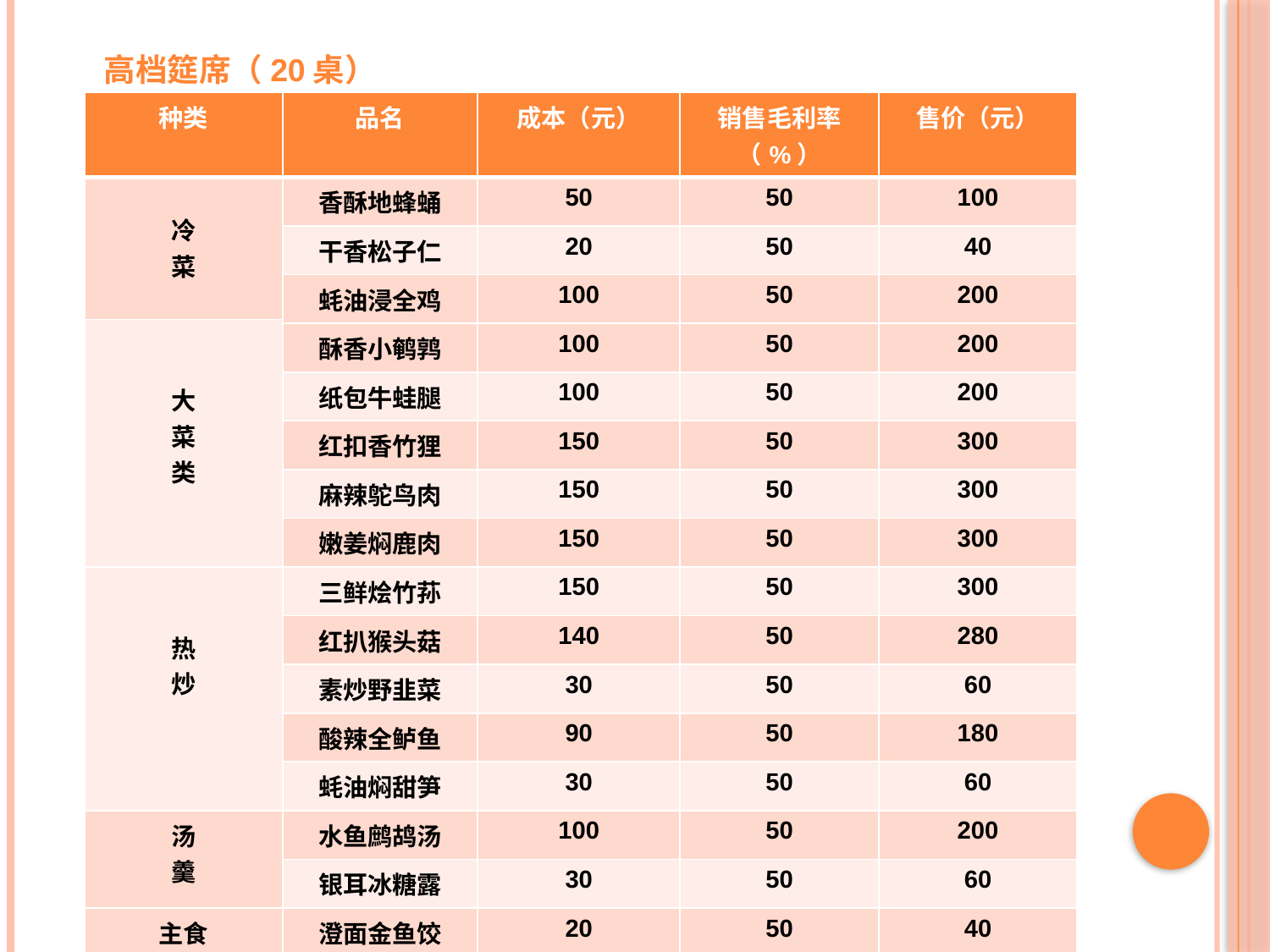

高档筵席（20桌）
| 种类 | 品名 | 成本（元） | 销售毛利率（%） | 售价（元） |
| --- | --- | --- | --- | --- |
| 冷 菜 | 香酥地蜂蛹 | 50 | 50 | 100 |
|  | 干香松子仁 | 20 | 50 | 40 |
|  | 蚝油浸全鸡 | 100 | 50 | 200 |
| 大 菜 类 |  |  |  |  |
|  | 酥香小鹌鹑 | 100 | 50 | 200 |
|  | 纸包牛蛙腿 | 100 | 50 | 200 |
|  | 红扣香竹狸 | 150 | 50 | 300 |
|  | 麻辣鸵鸟肉 | 150 | 50 | 300 |
|  | 嫩姜焖鹿肉 | 150 | 50 | 300 |
| 热 炒 | 三鲜烩竹荪 | 150 | 50 | 300 |
|  | 红扒猴头菇 | 140 | 50 | 280 |
|  | 素炒野韭菜 | 30 | 50 | 60 |
|  | 酸辣全鲈鱼 | 90 | 50 | 180 |
|  | 蚝油焖甜笋 | 30 | 50 | 60 |
| 汤 羹 | 水鱼鹧鸪汤 | 100 | 50 | 200 |
|  | 银耳冰糖露 | 30 | 50 | 60 |
| 主食 | 澄面金鱼饺 | 20 | 50 | 40 |
| 水果 | 新鲜瓜果盘 | 40 | 50 | 80 |